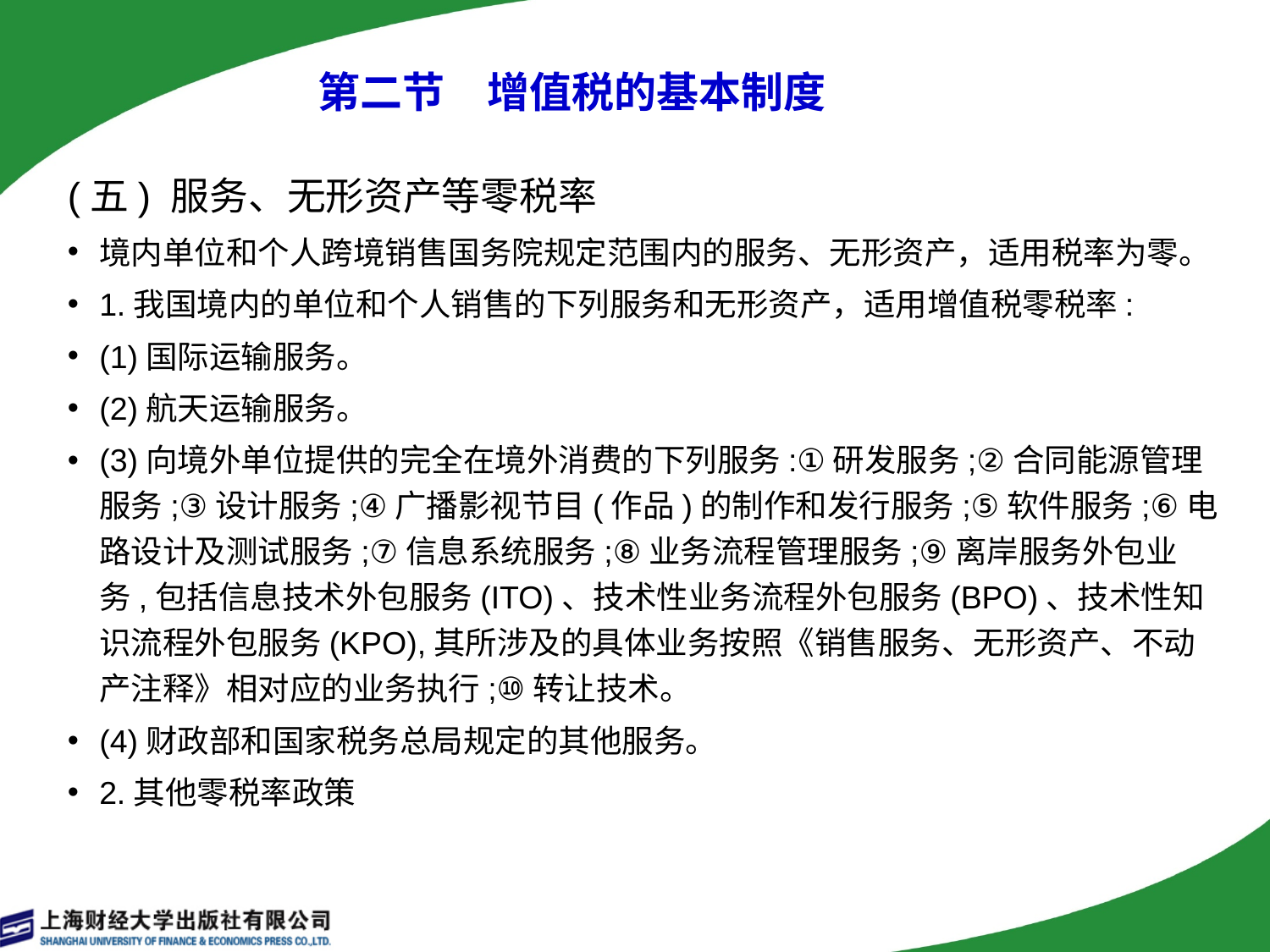

第二节　增值税的基本制度
(五) 服务、无形资产等零税率
境内单位和个人跨境销售国务院规定范围内的服务、无形资产，适用税率为零。
1.我国境内的单位和个人销售的下列服务和无形资产，适用增值税零税率:
(1)国际运输服务。
(2)航天运输服务。
(3)向境外单位提供的完全在境外消费的下列服务:①研发服务;②合同能源管理服务;③设计服务;④广播影视节目(作品)的制作和发行服务;⑤软件服务;⑥电路设计及测试服务;⑦信息系统服务;⑧业务流程管理服务;⑨离岸服务外包业务,包括信息技术外包服务(ITO)、技术性业务流程外包服务(BPO)、技术性知识流程外包服务(KPO),其所涉及的具体业务按照《销售服务、无形资产、不动产注释》相对应的业务执行;⑩转让技术。
(4)财政部和国家税务总局规定的其他服务。
2.其他零税率政策